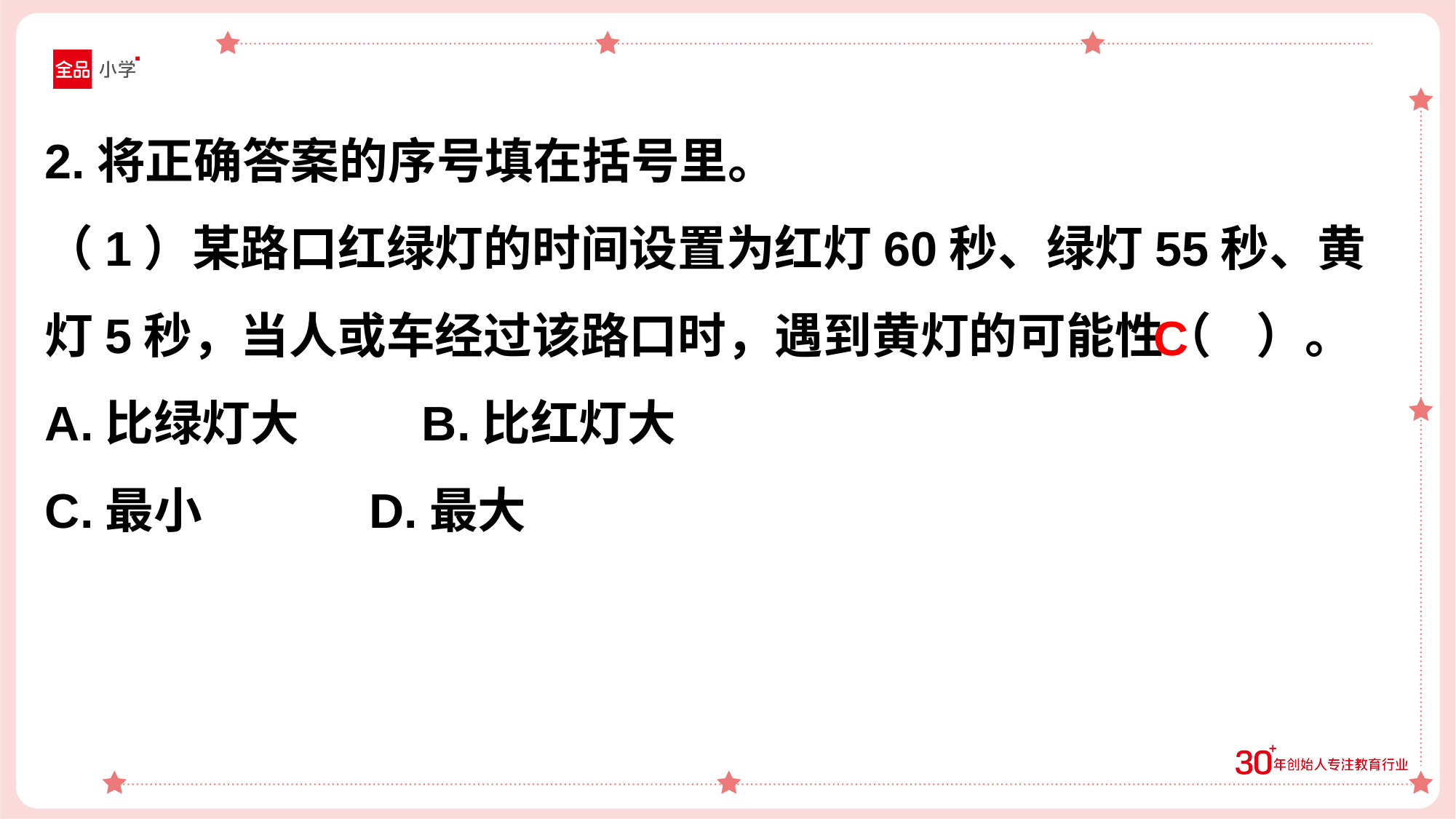

2.将正确答案的序号填在括号里。
（1）某路口红绿灯的时间设置为红灯60秒、绿灯55秒、黄灯5秒，当人或车经过该路口时，遇到黄灯的可能性（    ）。
A.比绿灯大          B.比红灯大
C.最小              D.最大
C